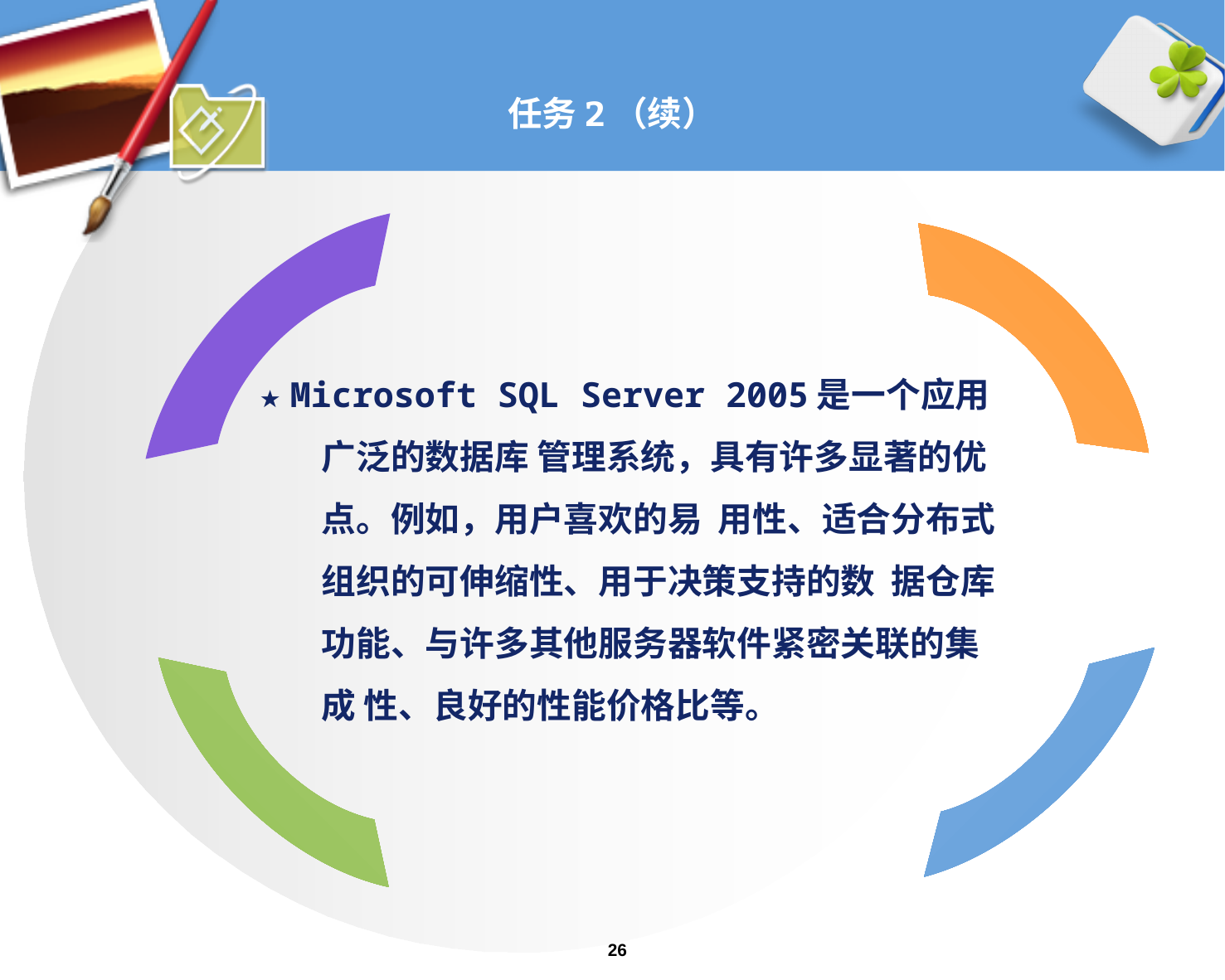

# 任务2（续）

★ Microsoft SQL Server 2005是一个应用广泛的数据库 管理系统，具有许多显著的优点。例如，用户喜欢的易  用性、适合分布式组织的可伸缩性、用于决策支持的数  据仓库功能、与许多其他服务器软件紧密关联的集成 性、良好的性能价格比等。

26